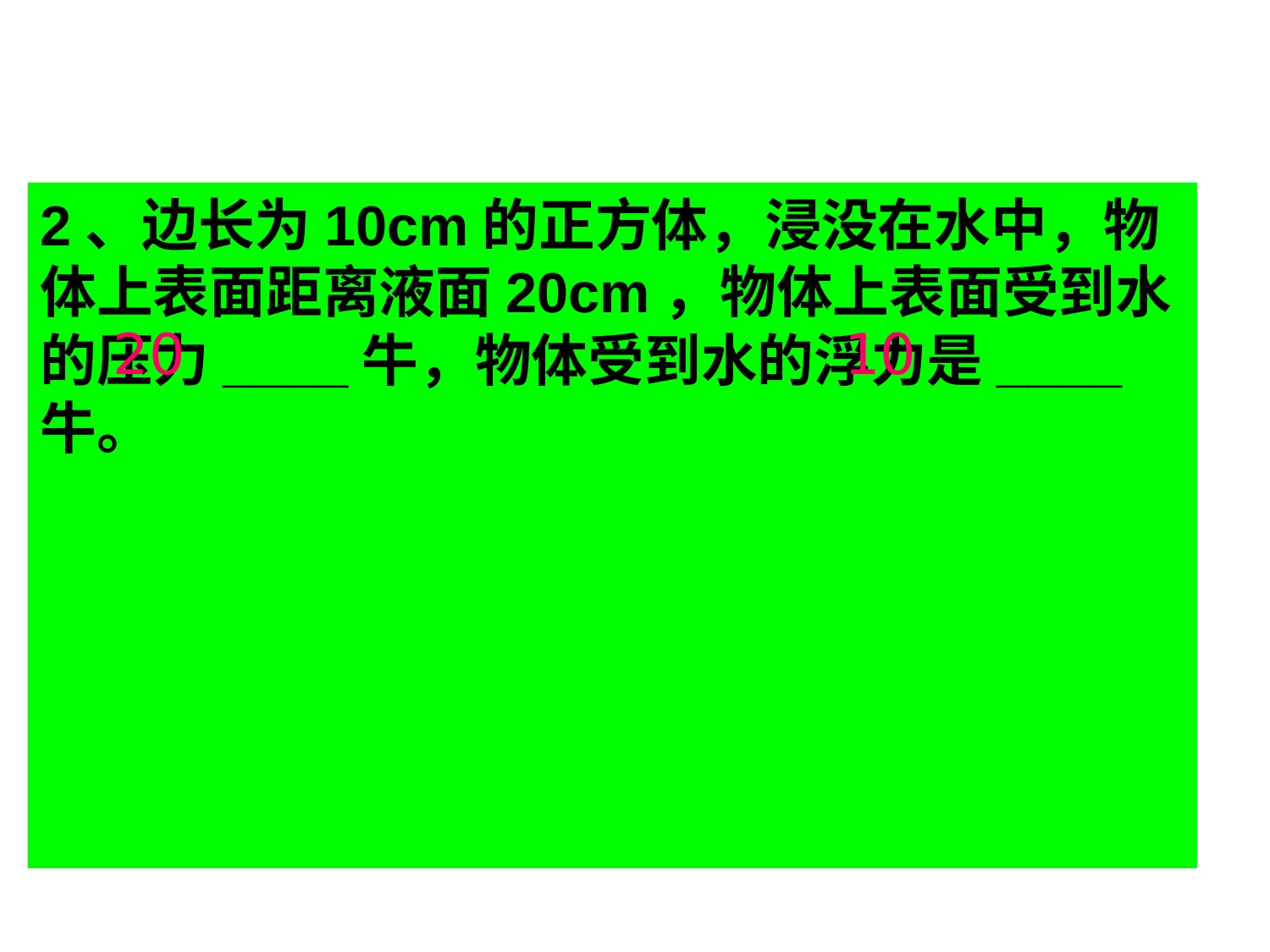

2、边长为10cm的正方体，浸没在水中，物体上表面距离液面20cm，物体上表面受到水的压力____牛，物体受到水的浮力是____牛。
20
10